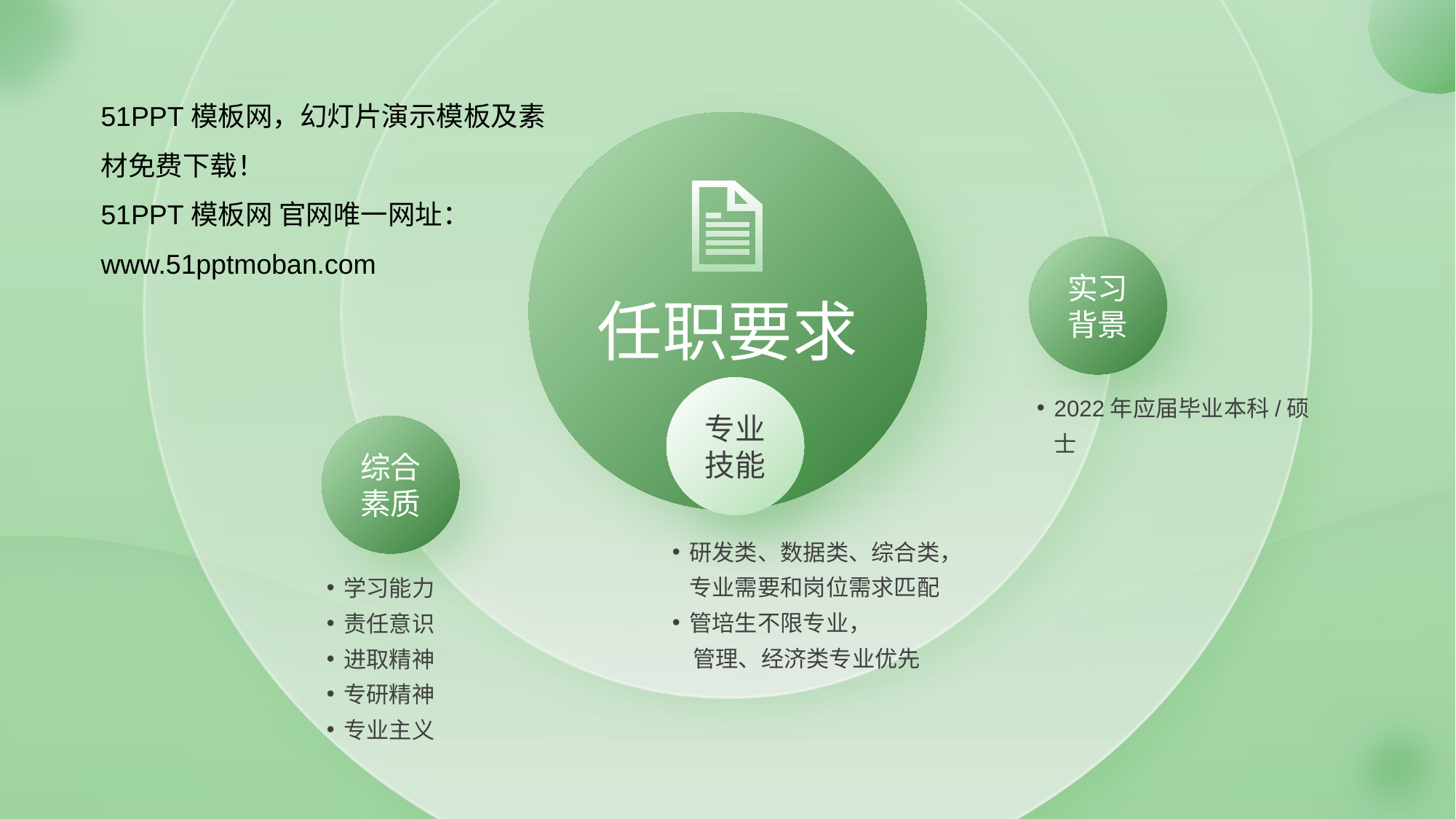

51PPT模板网，幻灯片演示模板及素材免费下载！
51PPT模板网 官网唯一网址：www.51pptmoban.com

任职要求

实习
背景
2022年应届毕业本科/硕士

专业
技能
研发类、数据类、综合类，专业需要和岗位需求匹配
管培生不限专业，
   管理、经济类专业优先

综合
素质
学习能力
责任意识
进取精神
专研精神
专业主义